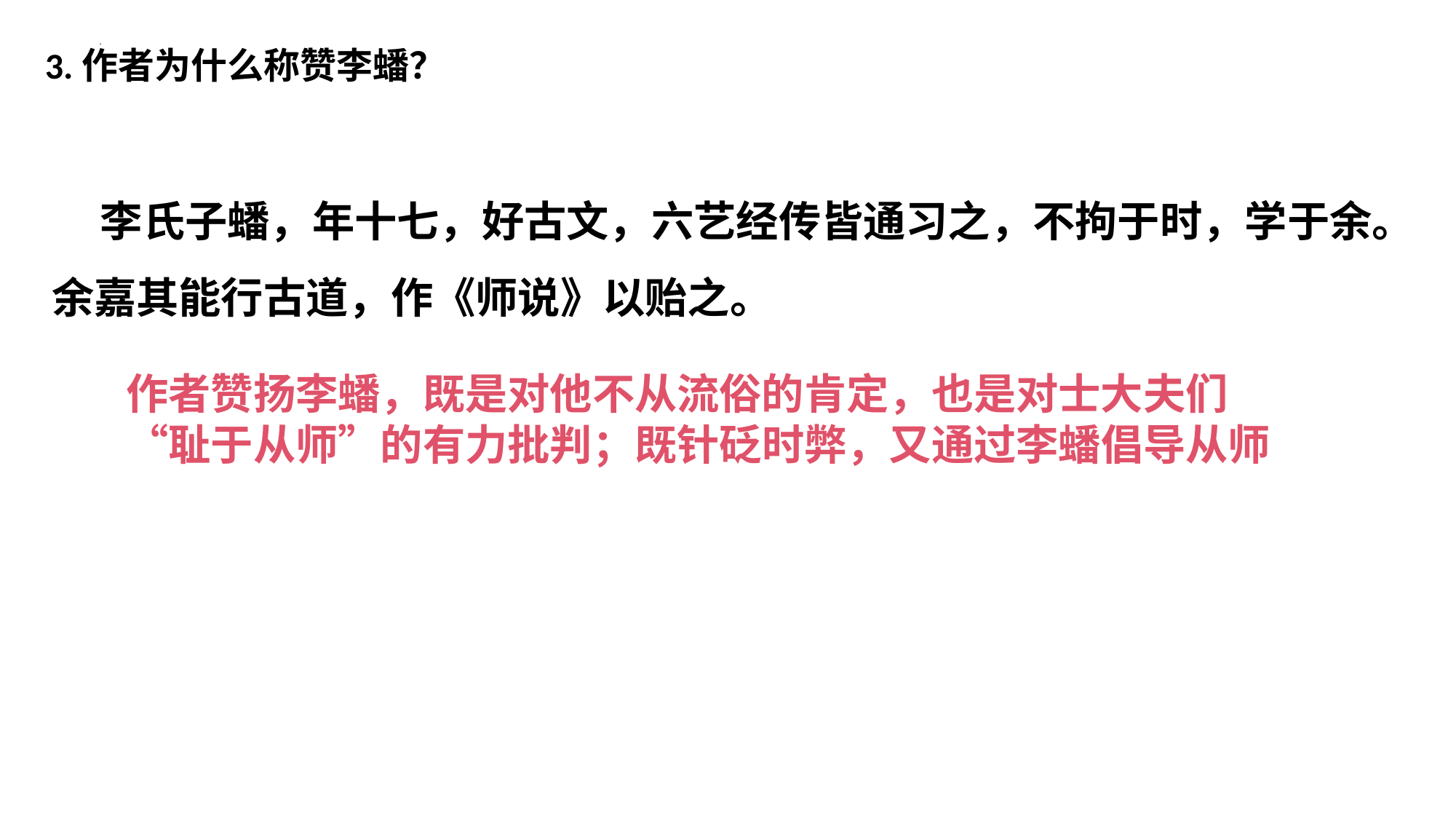

3.作者为什么称赞李蟠？
    李氏子蟠，年十七，好古文，六艺经传皆通习之，不拘于时，学于余。余嘉其能行古道，作《师说》以贻之。
作者赞扬李蟠，既是对他不从流俗的肯定，也是对士大夫们“耻于从师”的有力批判；既针砭时弊，又通过李蟠倡导从师